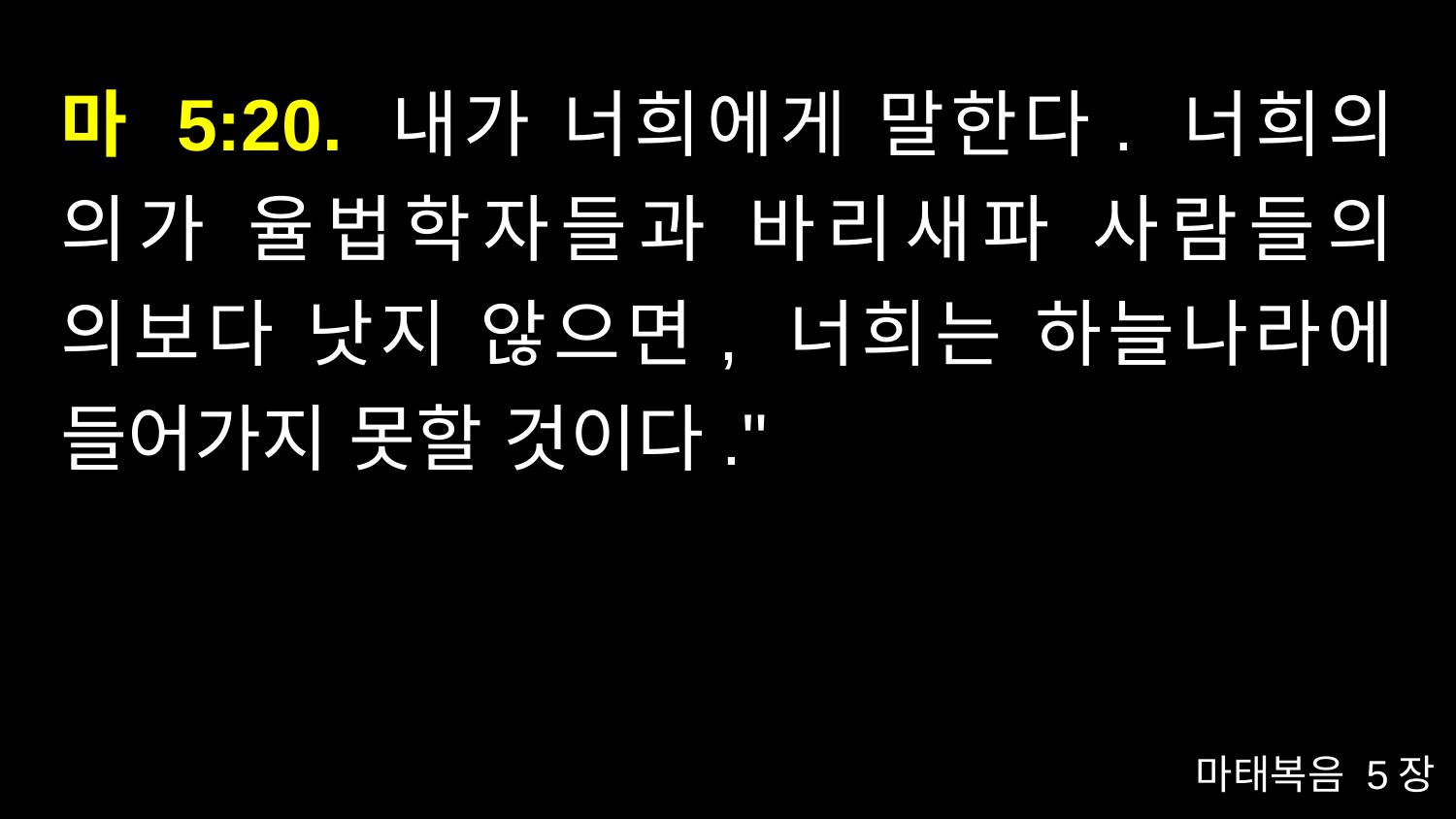

# 마 5:20. 내가 너희에게 말한다. 너희의 의가 율법학자들과 바리새파 사람들의 의보다 낫지 않으면, 너희는 하늘나라에 들어가지 못할 것이다."
마태복음 5장